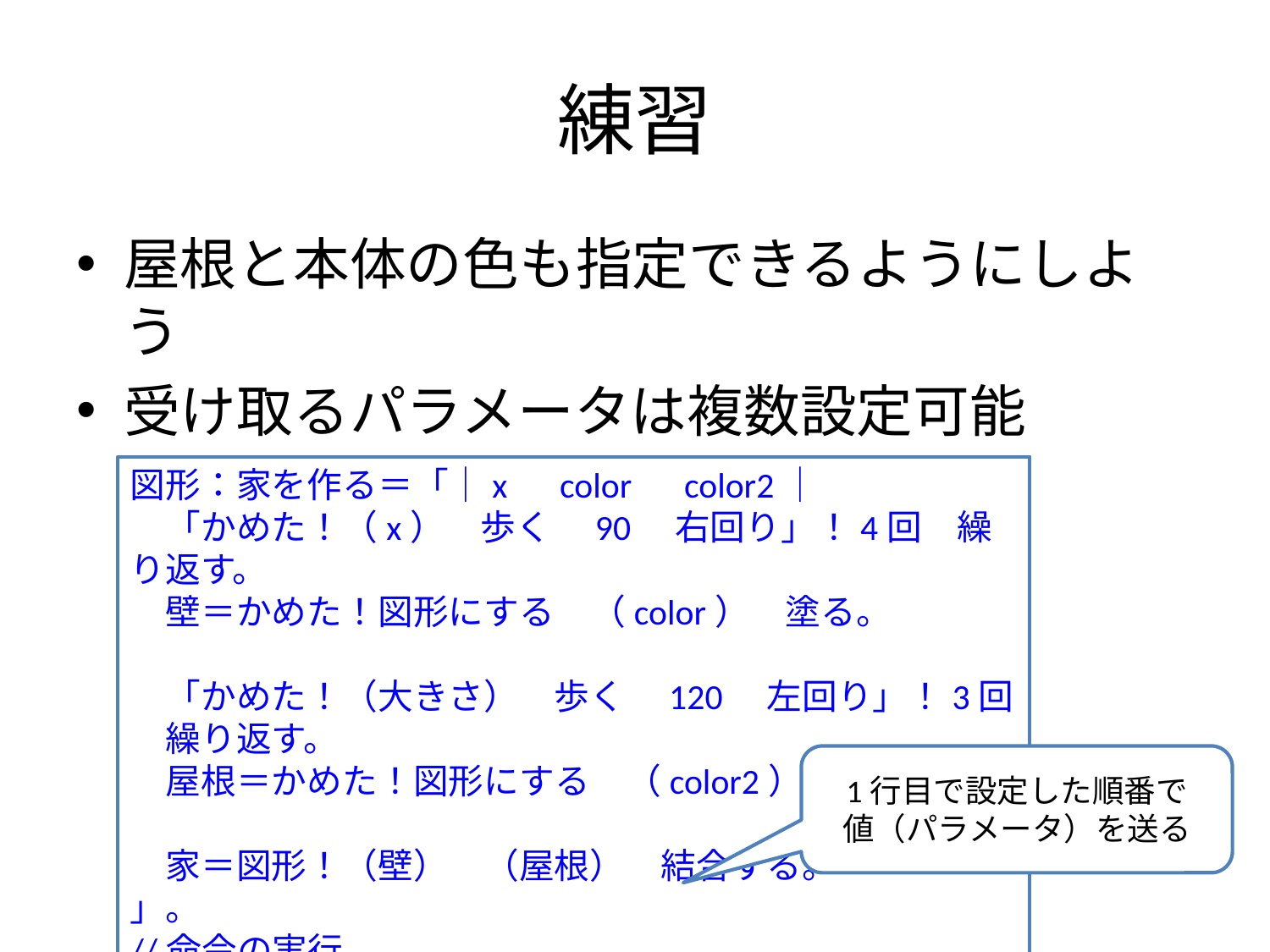

# 練習
屋根と本体の色も指定できるようにしよう
受け取るパラメータは複数設定可能
スペースで区切る
図形：家を作る＝「｜x　color　color2｜
　「かめた！（x）　歩く　90　右回り」！4回　繰り返す。
　壁＝かめた！図形にする　（color）　塗る。

　「かめた！（大きさ）　歩く　120　左回り」！3回　繰り返す。
　屋根＝かめた！図形にする　（color2）　塗る。

　家＝図形！（壁）　（屋根）　結合する。
」。
//命令の実行
新しい家＝図形！100　（赤）　（黄色）　家を作る。
1行目で設定した順番で
値（パラメータ）を送る